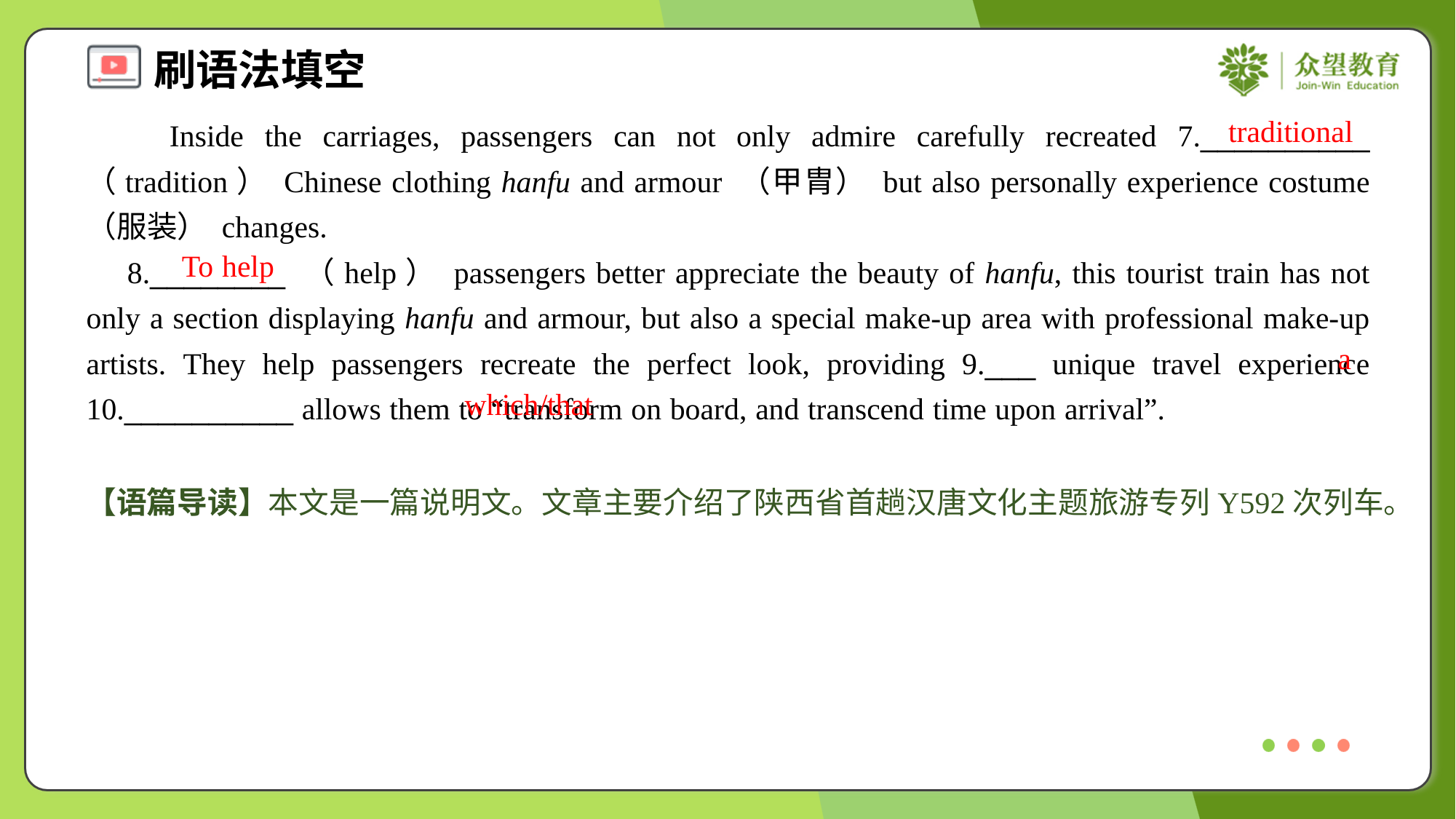

traditional
    Inside the carriages, passengers can not only admire carefully recreated 7.__________ （tradition） Chinese clothing hanfu and armour （甲胄） but also personally experience costume （服装） changes.
    8.________ （help） passengers better appreciate the beauty of hanfu, this tourist train has not only a section displaying hanfu and armour, but also a special make-up area with professional make-up artists. They help passengers recreate the perfect look, providing 9.___ unique travel experience 10.__________ allows them to “transform on board, and transcend time upon arrival”.
To help
a
which/that
【语篇导读】本文是一篇说明文。文章主要介绍了陕西省首趟汉唐文化主题旅游专列Y592次列车。